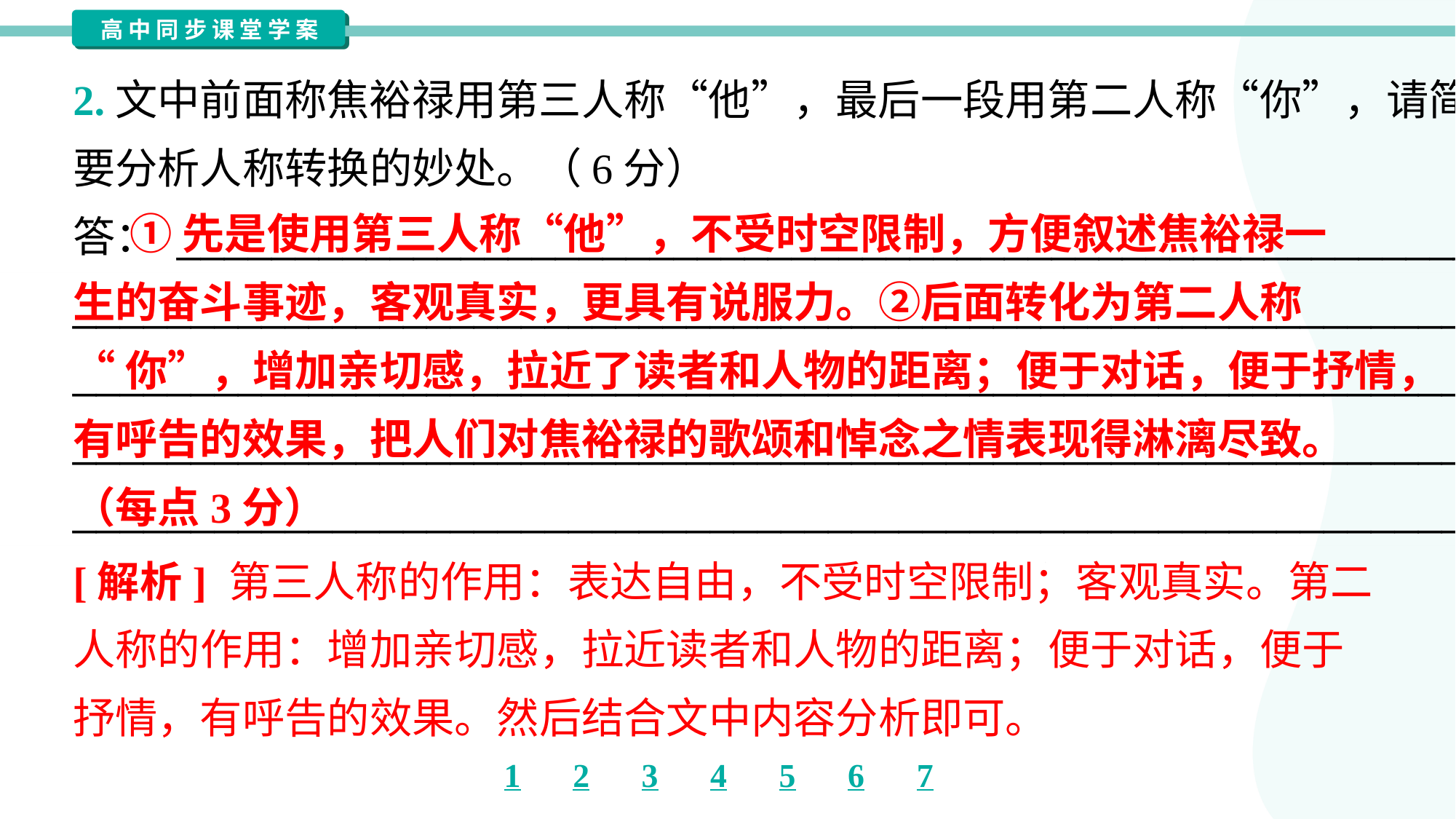

2.文中前面称焦裕禄用第三人称“他”，最后一段用第二人称“你”，请简
要分析人称转换的妙处。（6分）
答： ________________________________________________________
_____________________________________________________________
_____________________________________________________________
_____________________________________________________________
_____________________________________________________________
      ①先是使用第三人称“他”，不受时空限制，方便叙述焦裕禄一
生的奋斗事迹，客观真实，更具有说服力。②后面转化为第二人称
“你”，增加亲切感，拉近了读者和人物的距离；便于对话，便于抒情，
有呼告的效果，把人们对焦裕禄的歌颂和悼念之情表现得淋漓尽致。
（每点3分）
[解析] 第三人称的作用：表达自由，不受时空限制；客观真实。第二
人称的作用：增加亲切感，拉近读者和人物的距离；便于对话，便于
抒情，有呼告的效果。然后结合文中内容分析即可。